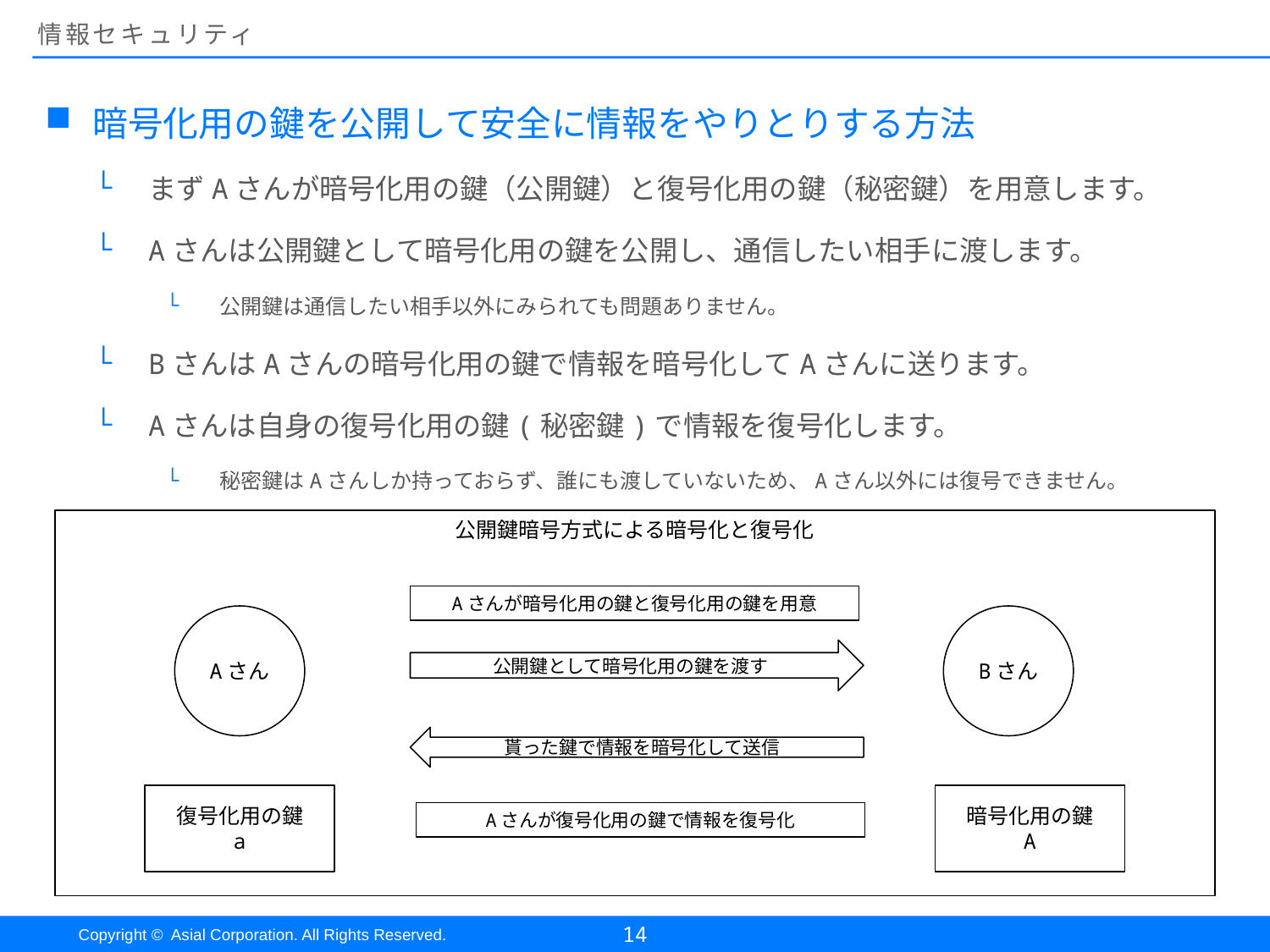

# 情報セキュリティ

暗号化用の鍵を公開して安全に情報をやりとりする方法
まずAさんが暗号化用の鍵（公開鍵）と復号化用の鍵（秘密鍵）を用意します。
Aさんは公開鍵として暗号化用の鍵を公開し、通信したい相手に渡します。
公開鍵は通信したい相手以外にみられても問題ありません。
BさんはAさんの暗号化用の鍵で情報を暗号化してAさんに送ります。
Aさんは自身の復号化用の鍵(秘密鍵)で情報を復号化します。
秘密鍵はAさんしか持っておらず、誰にも渡していないため、Aさん以外には復号できません。
公開鍵暗号方式による暗号化と復号化
Aさんが暗号化用の鍵と復号化用の鍵を用意
Aさん
Bさん
公開鍵として暗号化用の鍵を渡す
貰った鍵で情報を暗号化して送信
復号化用の鍵
a
暗号化用の鍵
A
Aさんが復号化用の鍵で情報を復号化
14